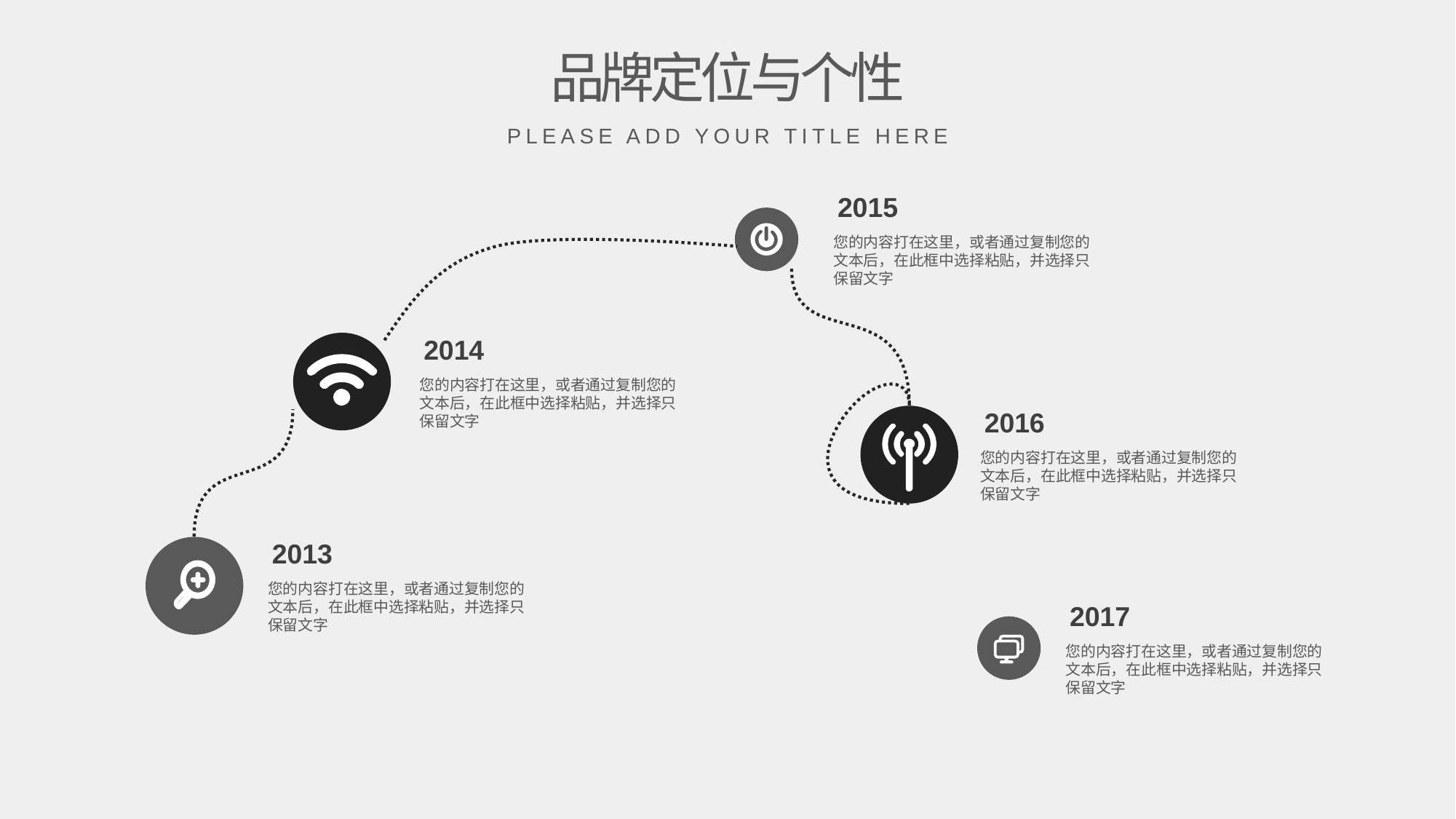

品牌定位与个性
PLEASE ADD YOUR TITLE HERE
2015
您的内容打在这里，或者通过复制您的文本后，在此框中选择粘贴，并选择只保留文字

2014
您的内容打在这里，或者通过复制您的文本后，在此框中选择粘贴，并选择只保留文字

2016
您的内容打在这里，或者通过复制您的文本后，在此框中选择粘贴，并选择只保留文字

2013
您的内容打在这里，或者通过复制您的文本后，在此框中选择粘贴，并选择只保留文字

2017
您的内容打在这里，或者通过复制您的文本后，在此框中选择粘贴，并选择只保留文字